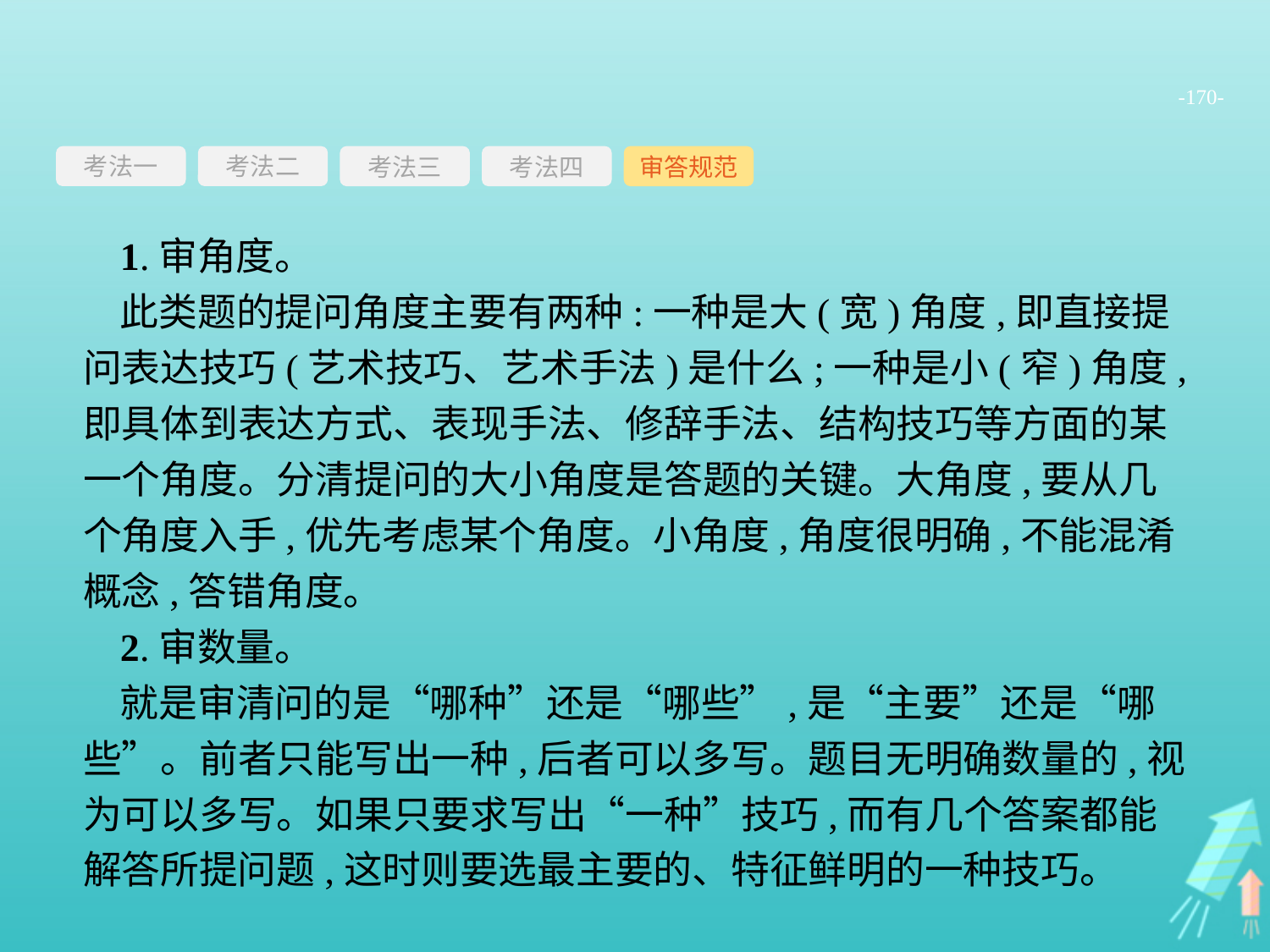

-170-
考法一
考法三
考法四
审答规范
考法二
1.审角度。
此类题的提问角度主要有两种:一种是大(宽)角度,即直接提问表达技巧(艺术技巧、艺术手法)是什么;一种是小(窄)角度,即具体到表达方式、表现手法、修辞手法、结构技巧等方面的某一个角度。分清提问的大小角度是答题的关键。大角度,要从几个角度入手,优先考虑某个角度。小角度,角度很明确,不能混淆概念,答错角度。
2.审数量。
就是审清问的是“哪种”还是“哪些”,是“主要”还是“哪些”。前者只能写出一种,后者可以多写。题目无明确数量的,视为可以多写。如果只要求写出“一种”技巧,而有几个答案都能解答所提问题,这时则要选最主要的、特征鲜明的一种技巧。